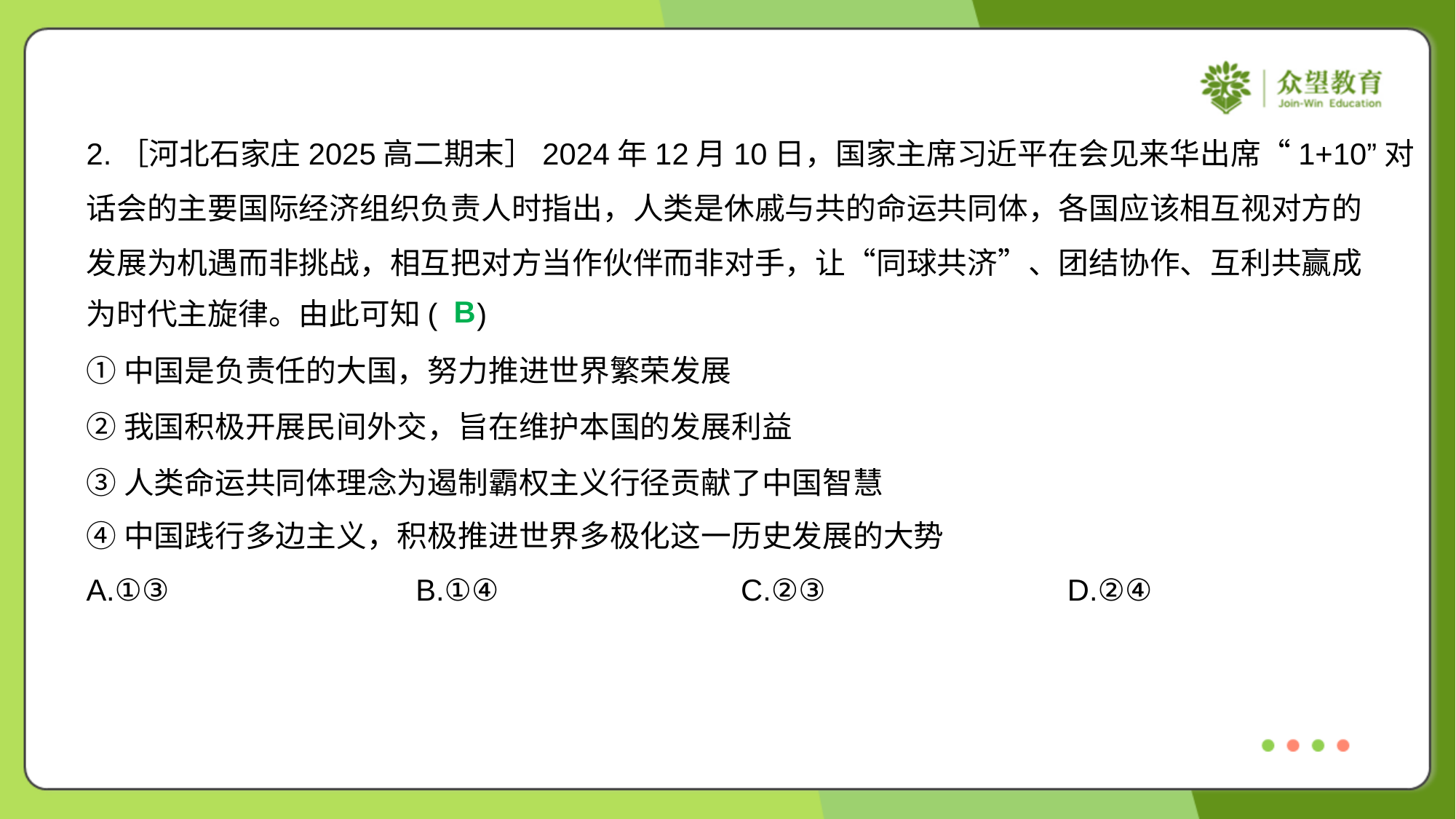

2.［河北石家庄2025高二期末］2024年12月10日，国家主席习近平在会见来华出席“1+10”对
话会的主要国际经济组织负责人时指出，人类是休戚与共的命运共同体，各国应该相互视对方的
发展为机遇而非挑战，相互把对方当作伙伴而非对手，让“同球共济”、团结协作、互利共赢成
为时代主旋律。由此可知(     )
B
①中国是负责任的大国，努力推进世界繁荣发展
②我国积极开展民间外交，旨在维护本国的发展利益
③人类命运共同体理念为遏制霸权主义行径贡献了中国智慧
④中国践行多边主义，积极推进世界多极化这一历史发展的大势
A.①③	B.①④	C.②③	D.②④